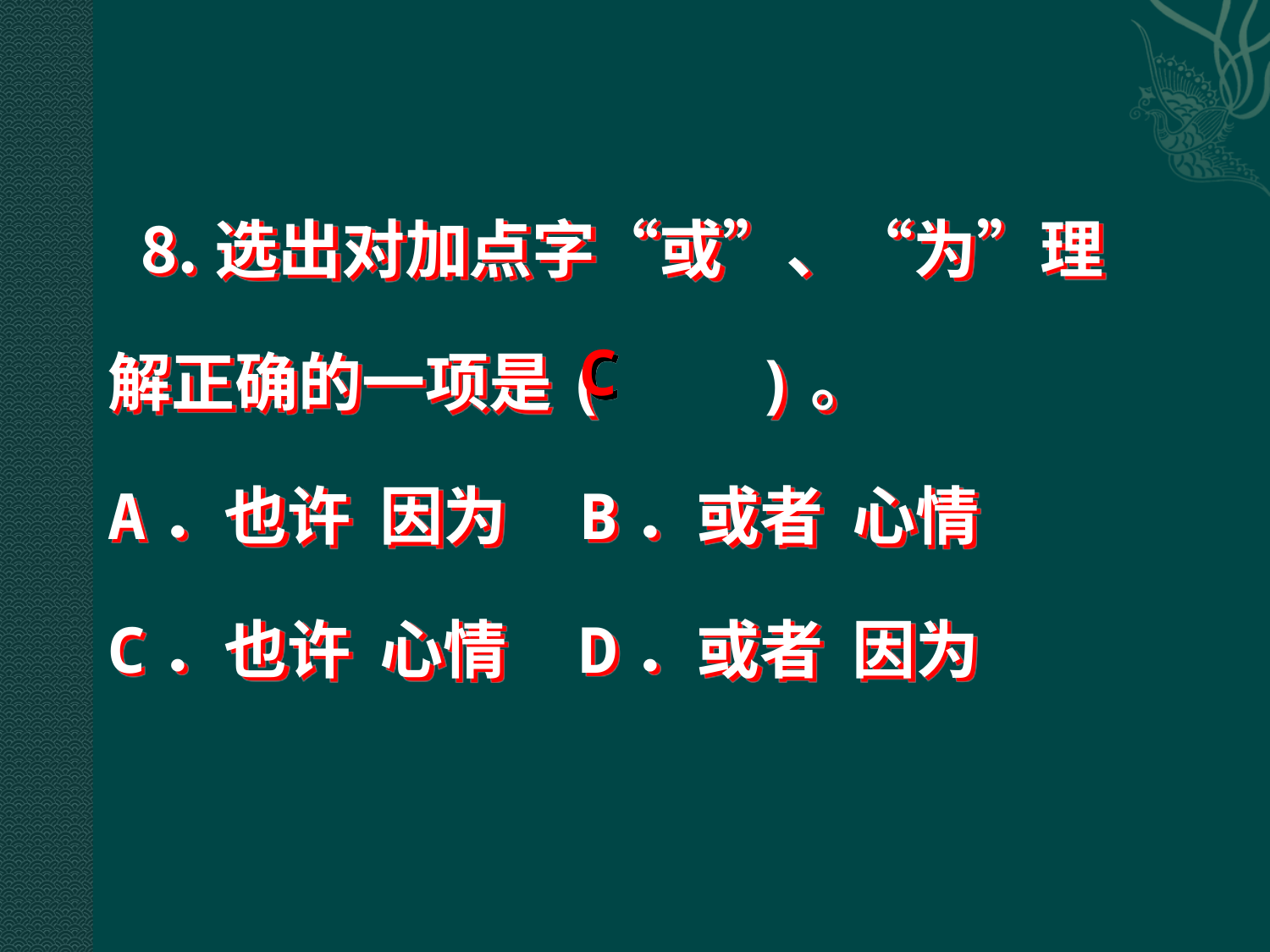

⒏选出对加点字“或”、“为”理解正确的一项是(    )。
A．也许  因为    B．或者  心情
C．也许  心情    D．或者  因为
C